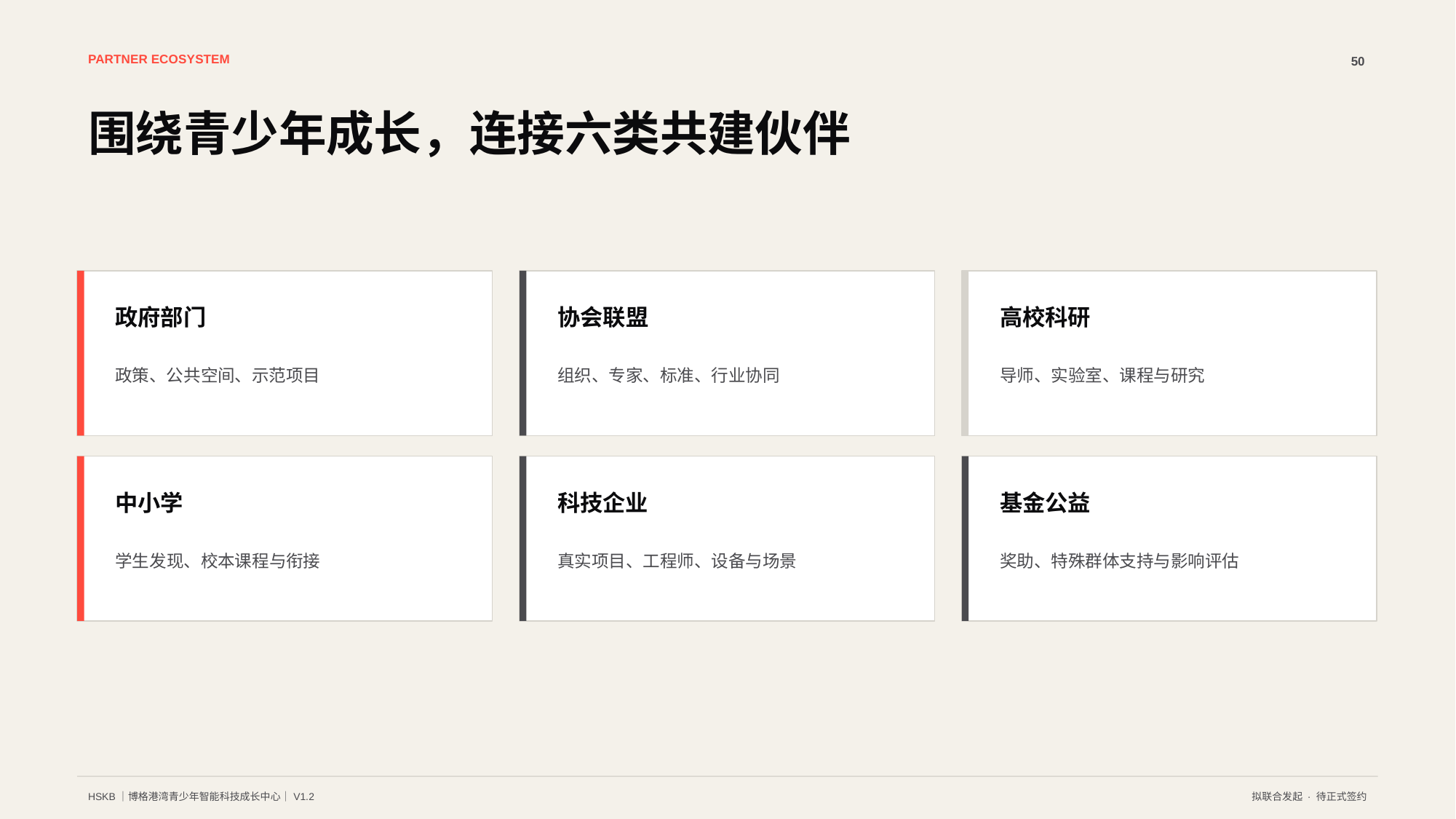

PARTNER ECOSYSTEM
50
围绕青少年成长，连接六类共建伙伴

政府部门
协会联盟
高校科研
政策、公共空间、示范项目
组织、专家、标准、行业协同
导师、实验室、课程与研究

中小学
科技企业
基金公益
学生发现、校本课程与衔接
真实项目、工程师、设备与场景
奖助、特殊群体支持与影响评估

HSKB｜博格港湾青少年智能科技成长中心｜V1.2
拟联合发起 · 待正式签约